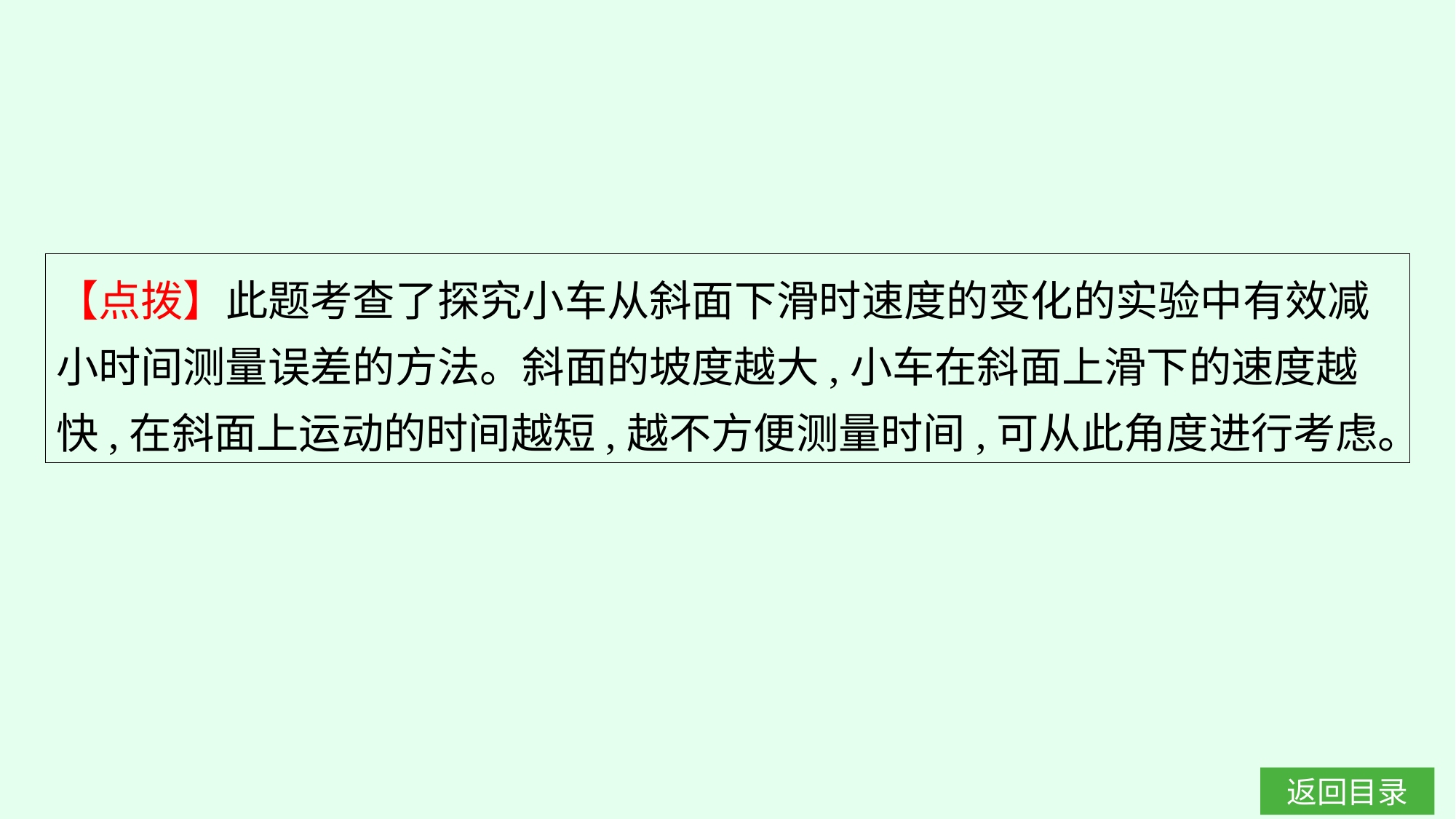

【点拨】此题考查了探究小车从斜面下滑时速度的变化的实验中有效减小时间测量误差的方法。斜面的坡度越大,小车在斜面上滑下的速度越快,在斜面上运动的时间越短,越不方便测量时间,可从此角度进行考虑。